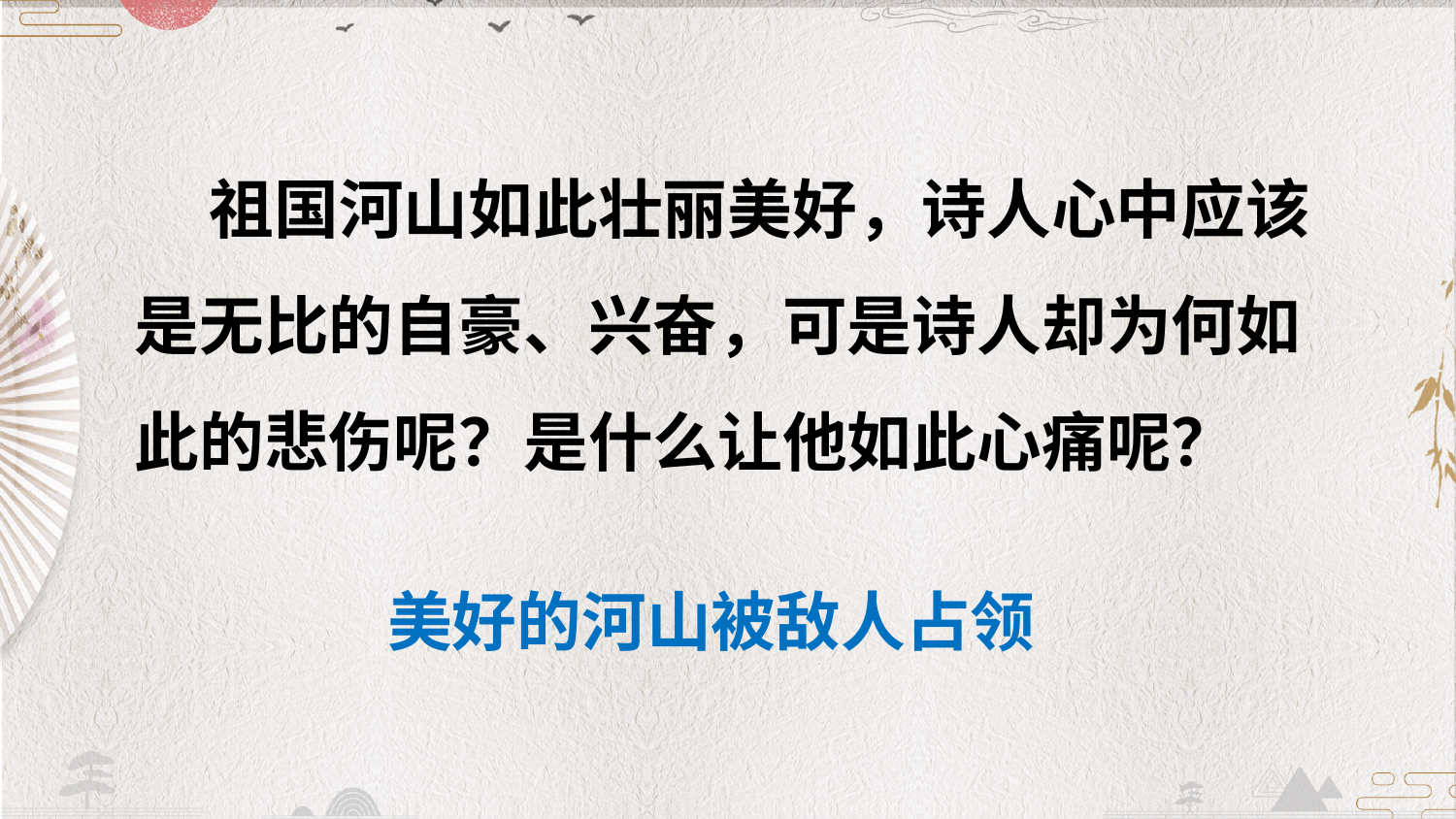

祖国河山如此壮丽美好，诗人心中应该是无比的自豪、兴奋，可是诗人却为何如此的悲伤呢？是什么让他如此心痛呢？
美好的河山被敌人占领